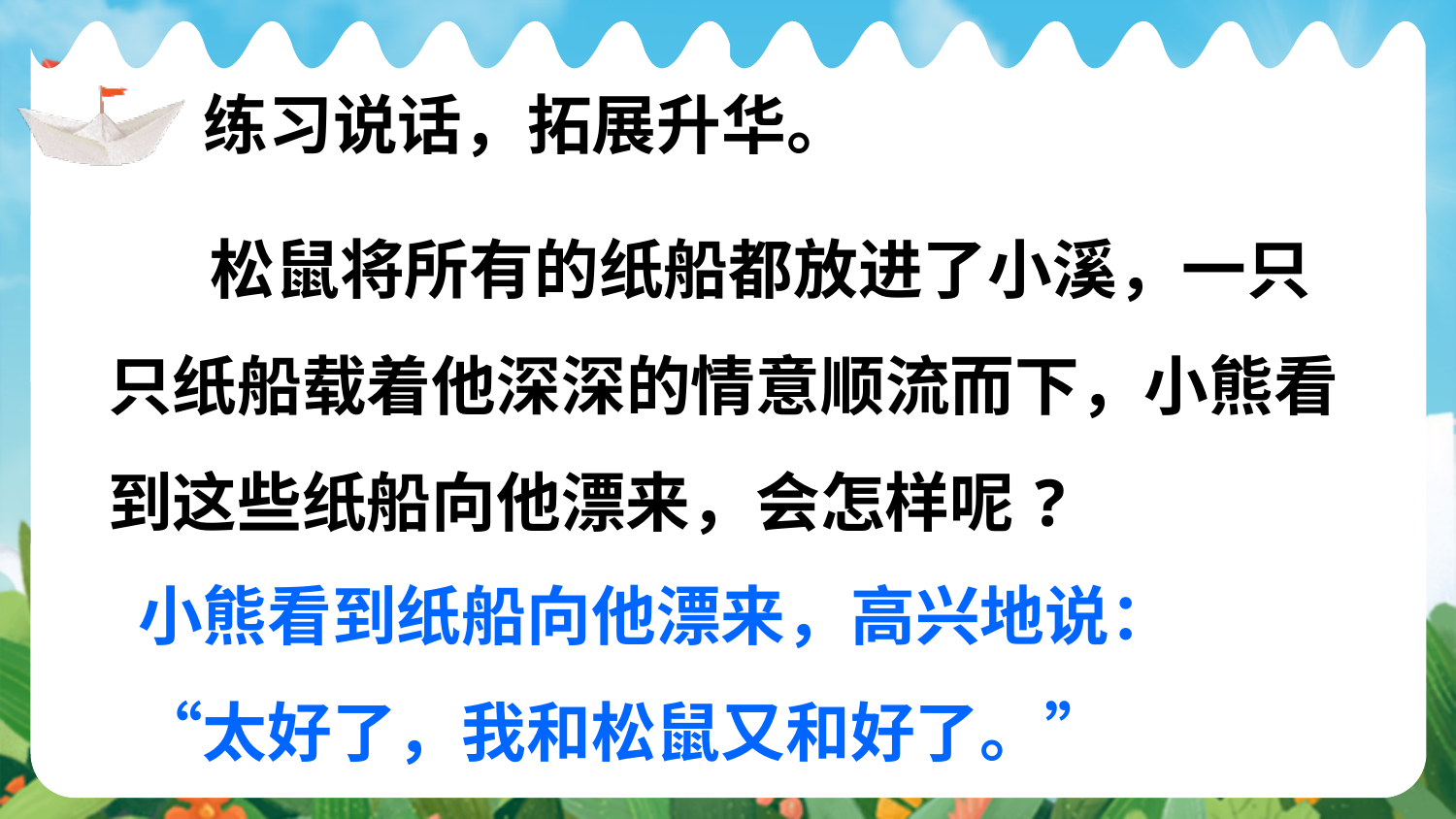

练习说话，拓展升华。
   松鼠将所有的纸船都放进了小溪，一只只纸船载着他深深的情意顺流而下，小熊看到这些纸船向他漂来，会怎样呢?
小熊看到纸船向他漂来，高兴地说：“太好了，我和松鼠又和好了。”